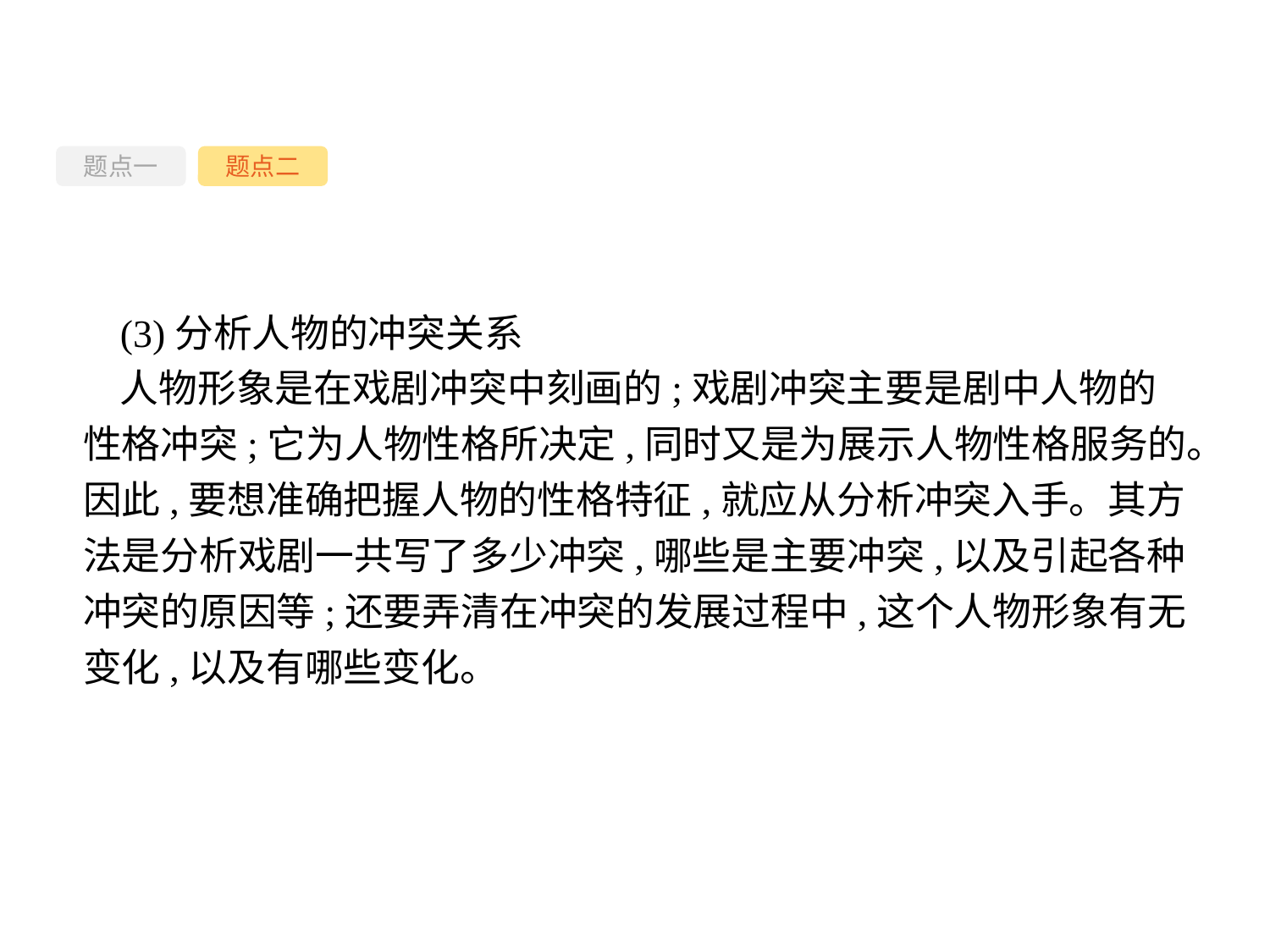

题点一
题点二
(3)分析人物的冲突关系
人物形象是在戏剧冲突中刻画的;戏剧冲突主要是剧中人物的性格冲突;它为人物性格所决定,同时又是为展示人物性格服务的。因此,要想准确把握人物的性格特征,就应从分析冲突入手。其方法是分析戏剧一共写了多少冲突,哪些是主要冲突,以及引起各种冲突的原因等;还要弄清在冲突的发展过程中,这个人物形象有无变化,以及有哪些变化。
-37-